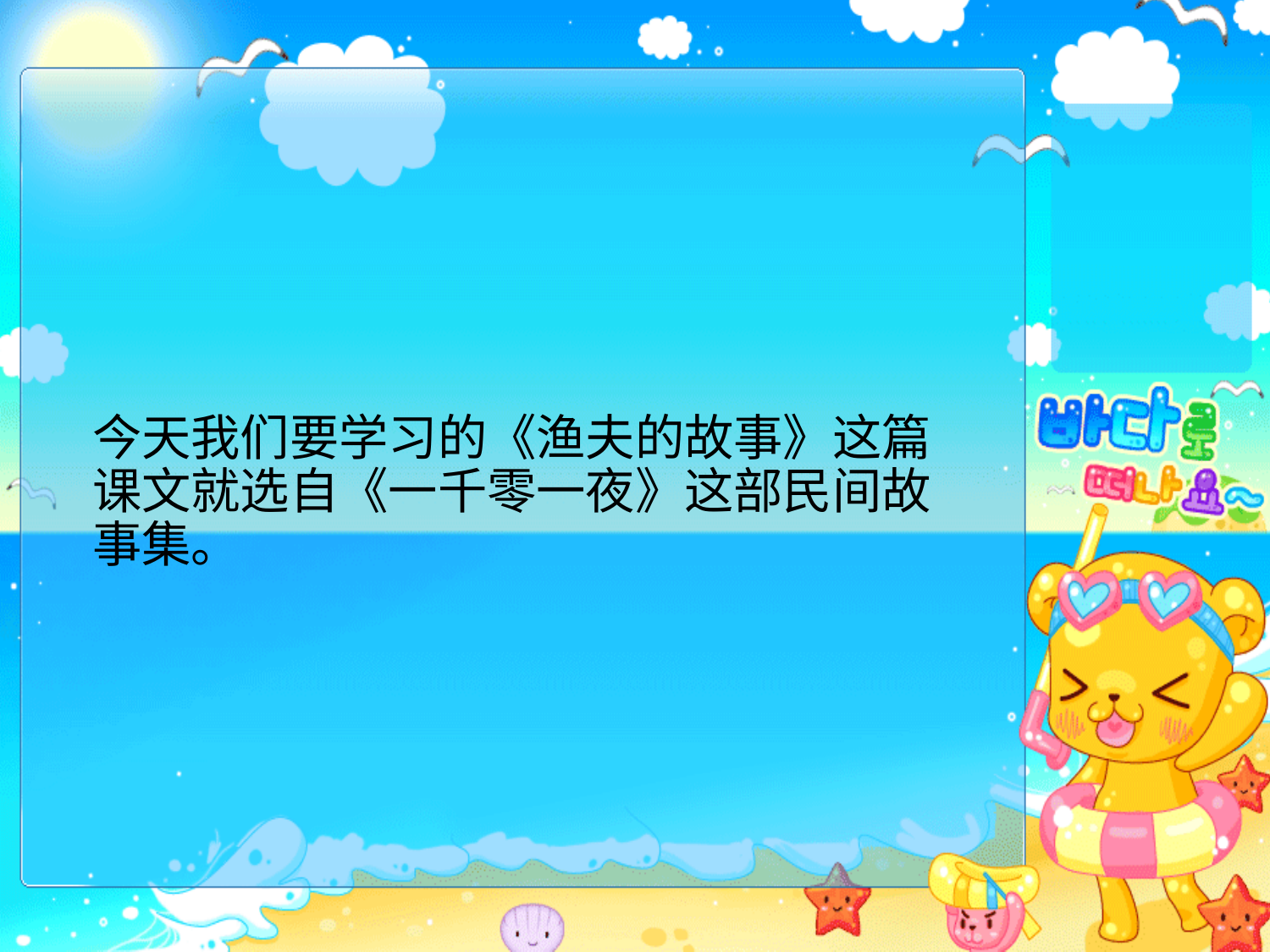

今天我们要学习的《渔夫的故事》这篇课文就选自《一千零一夜》这部民间故事集。